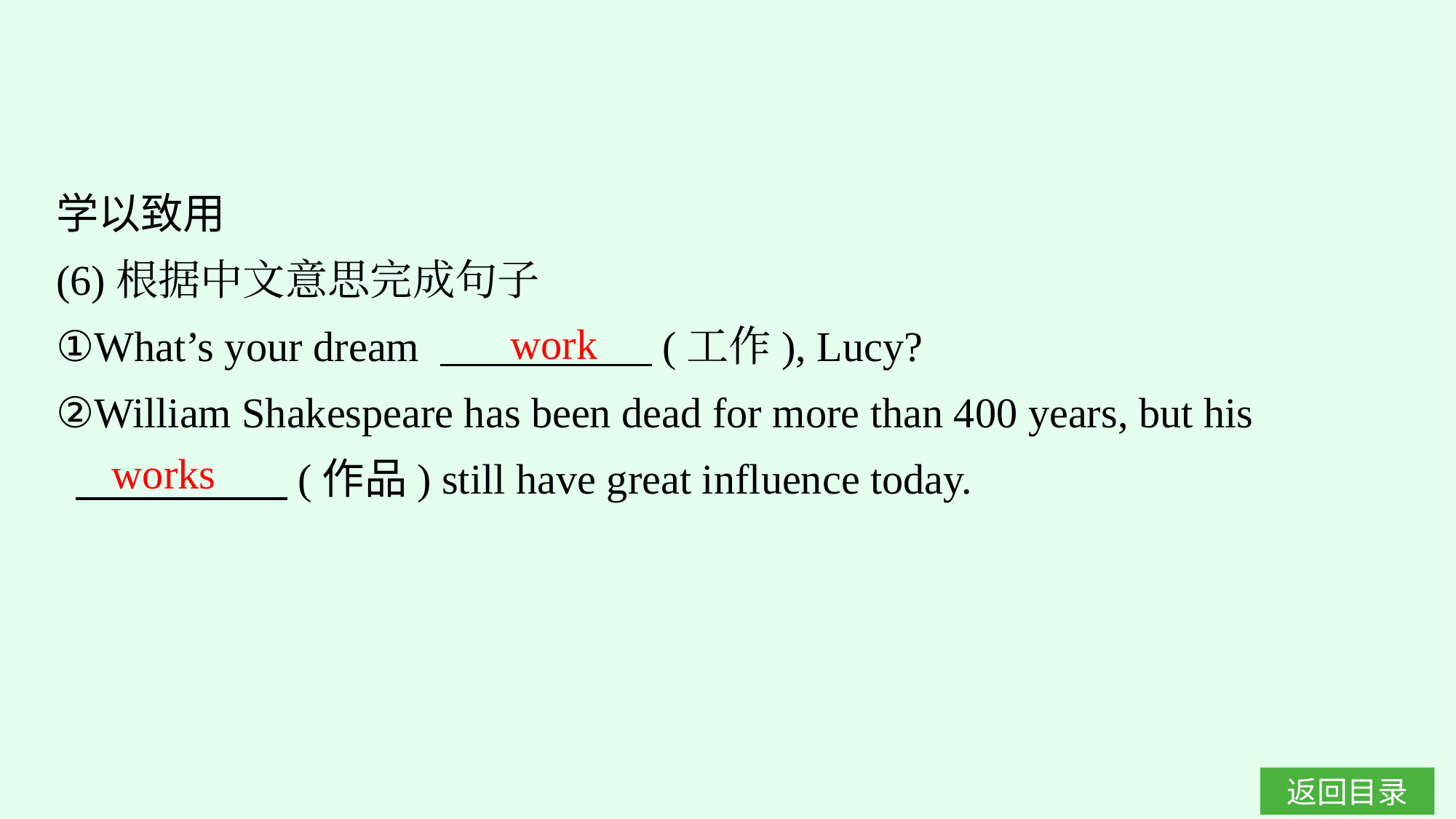

学以致用
(6)根据中文意思完成句子
①What’s your dream 　　　　　(工作), Lucy?
②William Shakespeare has been dead for more than 400 years, but his
 　　　　　(作品) still have great influence today.
work
works